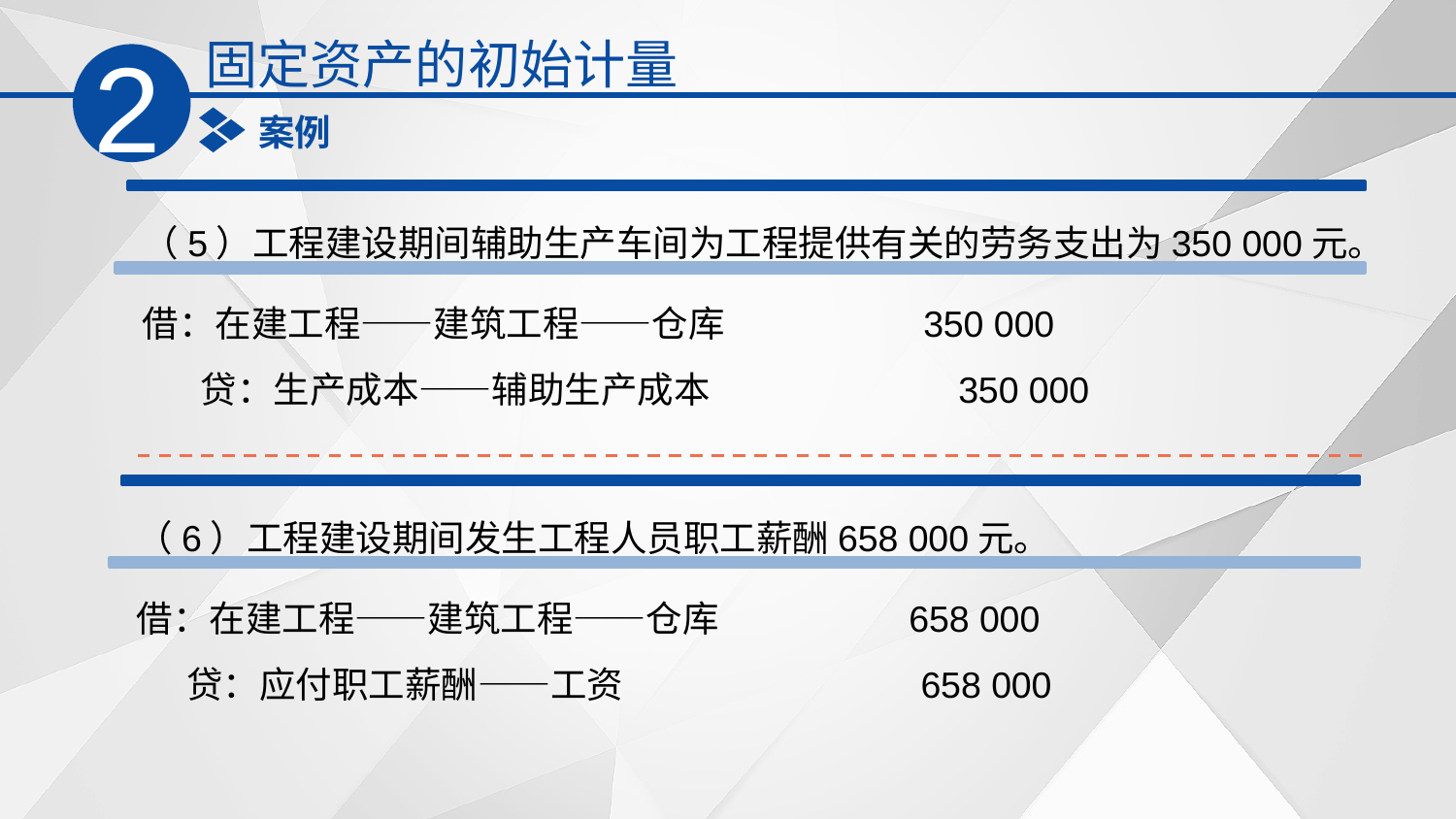

固定资产的初始计量
2

案例

（5）工程建设期间辅助生产车间为工程提供有关的劳务支出为350 000元。

借：在建工程——建筑工程——仓库                       350 000
      贷：生产成本——辅助生产成本                             350 000

（6）工程建设期间发生工程人员职工薪酬658 000元。

借：在建工程——建筑工程——仓库                      658 000
     贷：应付职工薪酬——工资                                   658 000